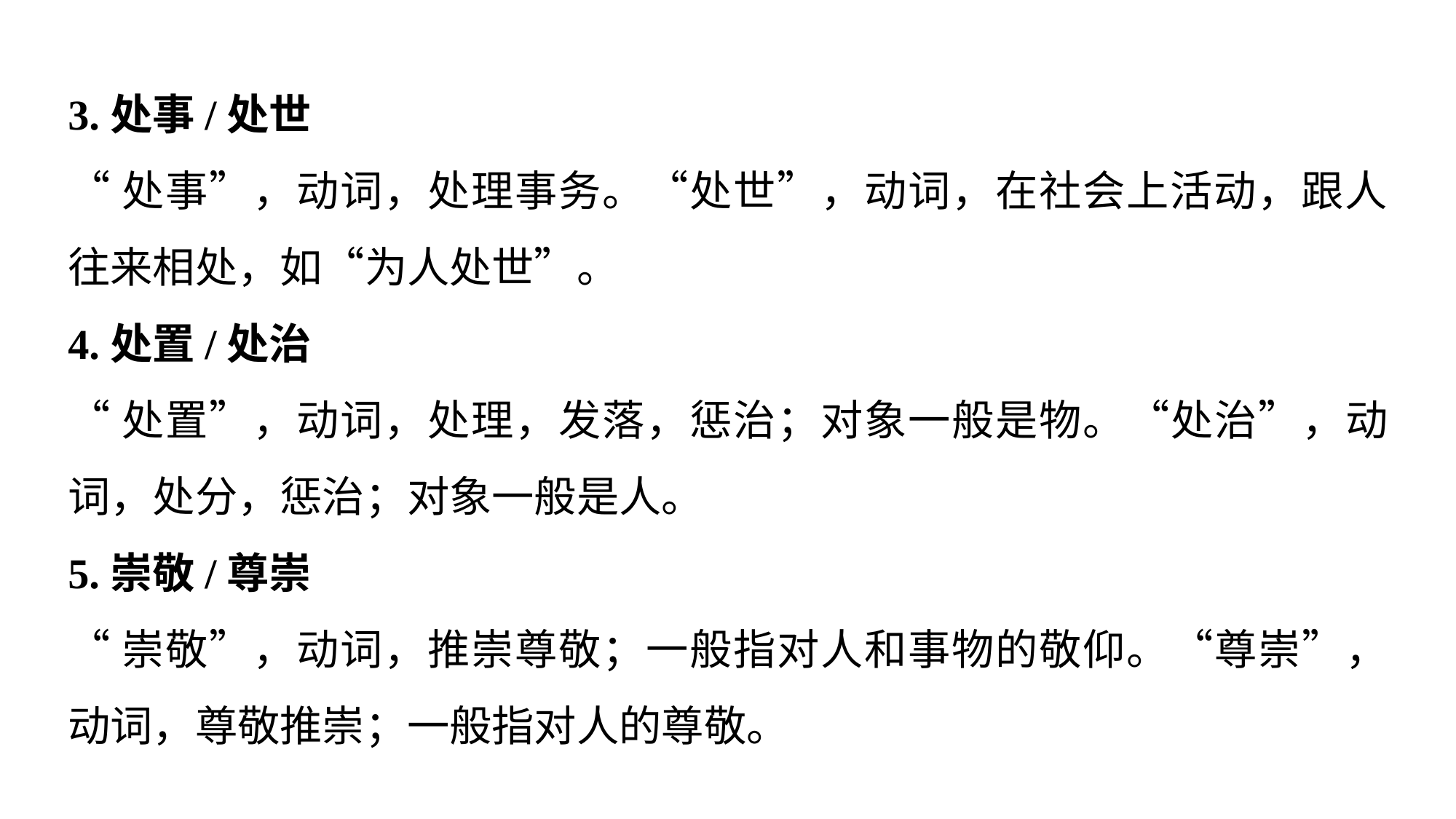

3.处事/处世
“处事”，动词，处理事务。“处世”，动词，在社会上活动，跟人往来相处，如“为人处世”。
4.处置/处治
“处置”，动词，处理，发落，惩治；对象一般是物。“处治”，动词，处分，惩治；对象一般是人。
5.崇敬/尊崇
“崇敬”，动词，推崇尊敬；一般指对人和事物的敬仰。“尊崇”，动词，尊敬推崇；一般指对人的尊敬。